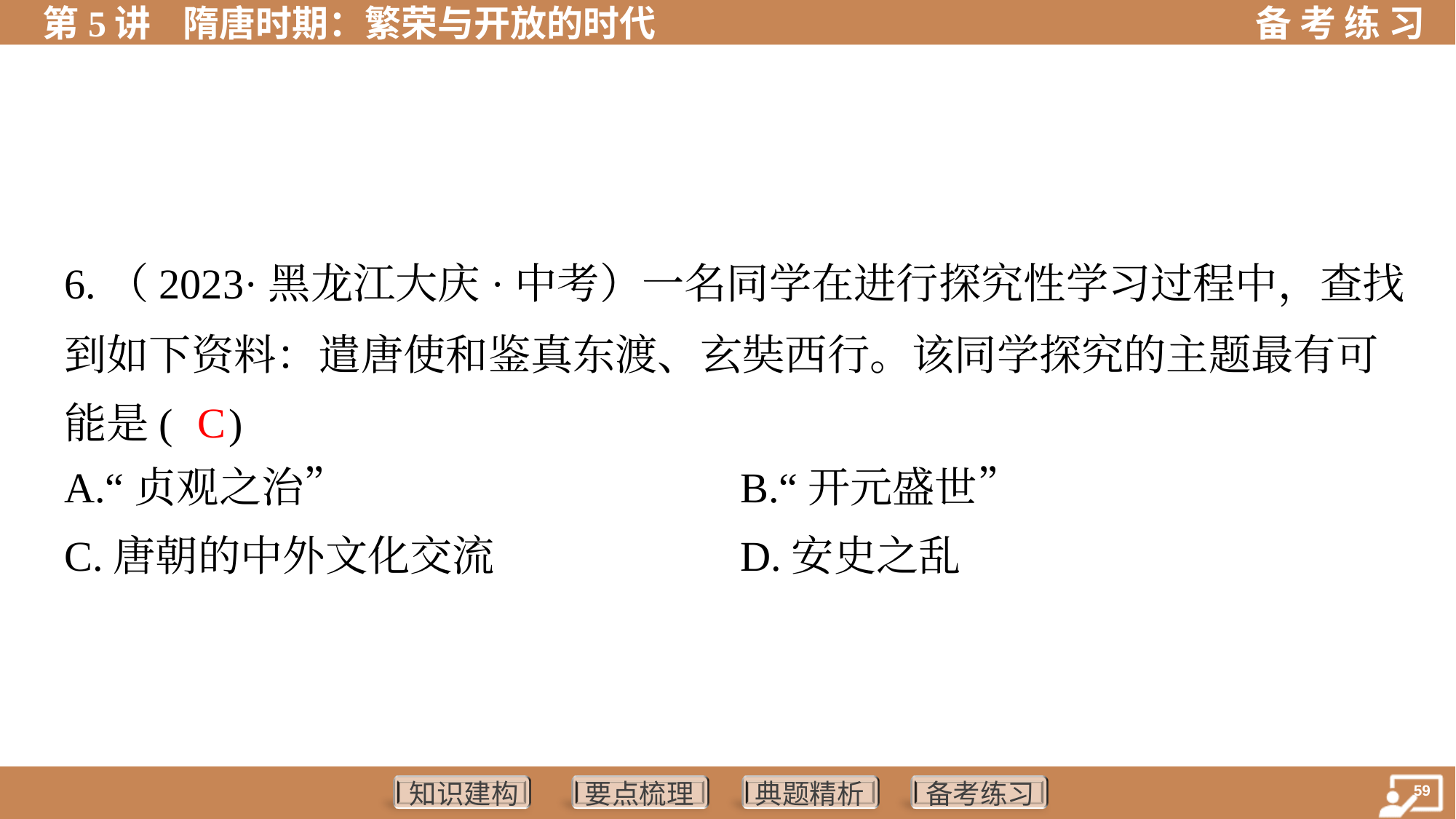

6.（2023·黑龙江大庆·中考）一名同学在进行探究性学习过程中，查找
到如下资料：遣唐使和鉴真东渡、玄奘西行。该同学探究的主题最有可
能是(     )
C
A.“贞观之治”	B.“开元盛世”
C.唐朝的中外文化交流	D.安史之乱